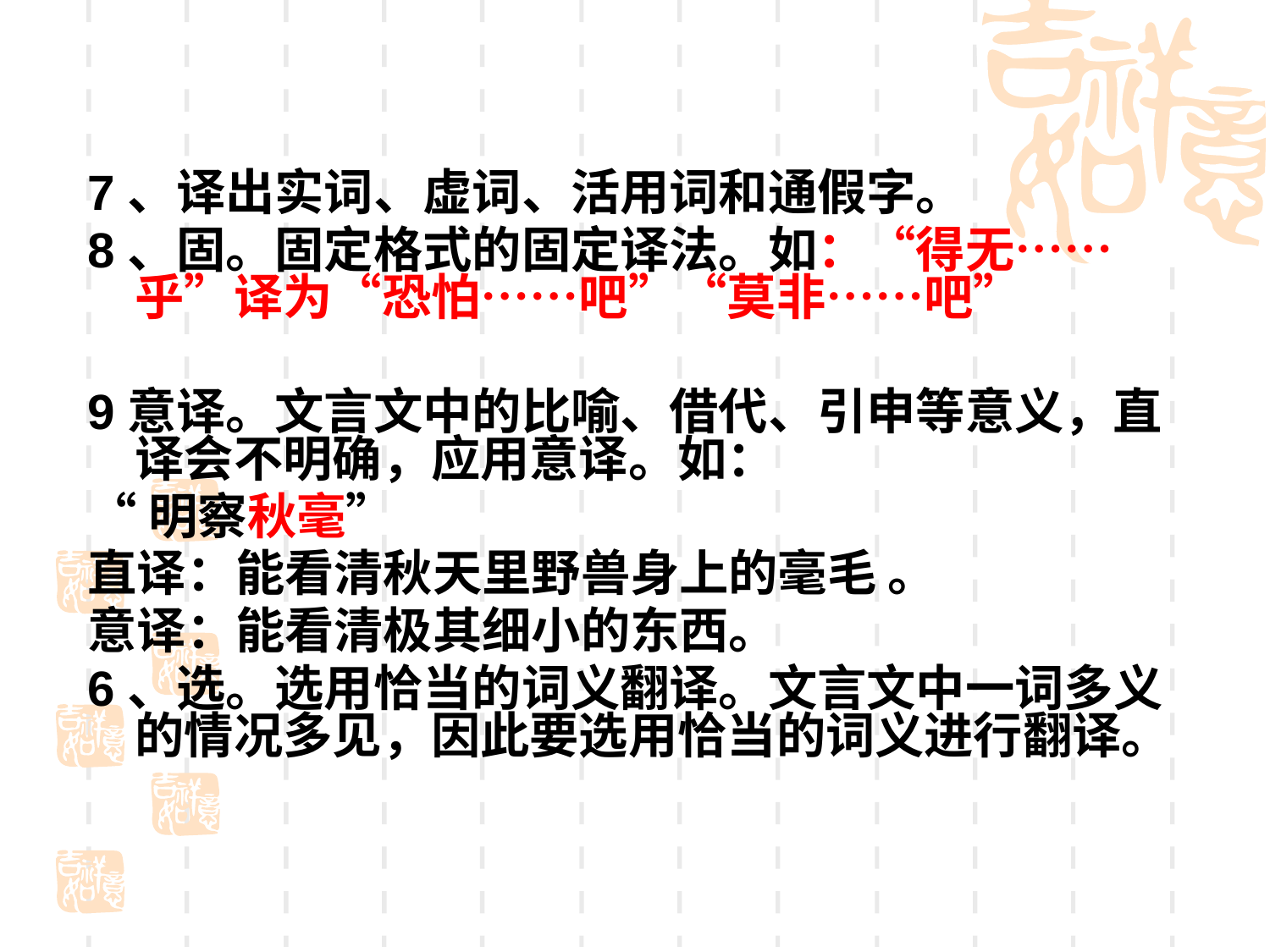

7、译出实词、虚词、活用词和通假字。
8、固。固定格式的固定译法。如：“得无……乎”译为“恐怕……吧”“莫非……吧”

9意译。文言文中的比喻、借代、引申等意义，直译会不明确，应用意译。如：
“明察秋毫”
直译：能看清秋天里野兽身上的毫毛 。
意译：能看清极其细小的东西。
6、选。选用恰当的词义翻译。文言文中一词多义的情况多见，因此要选用恰当的词义进行翻译。